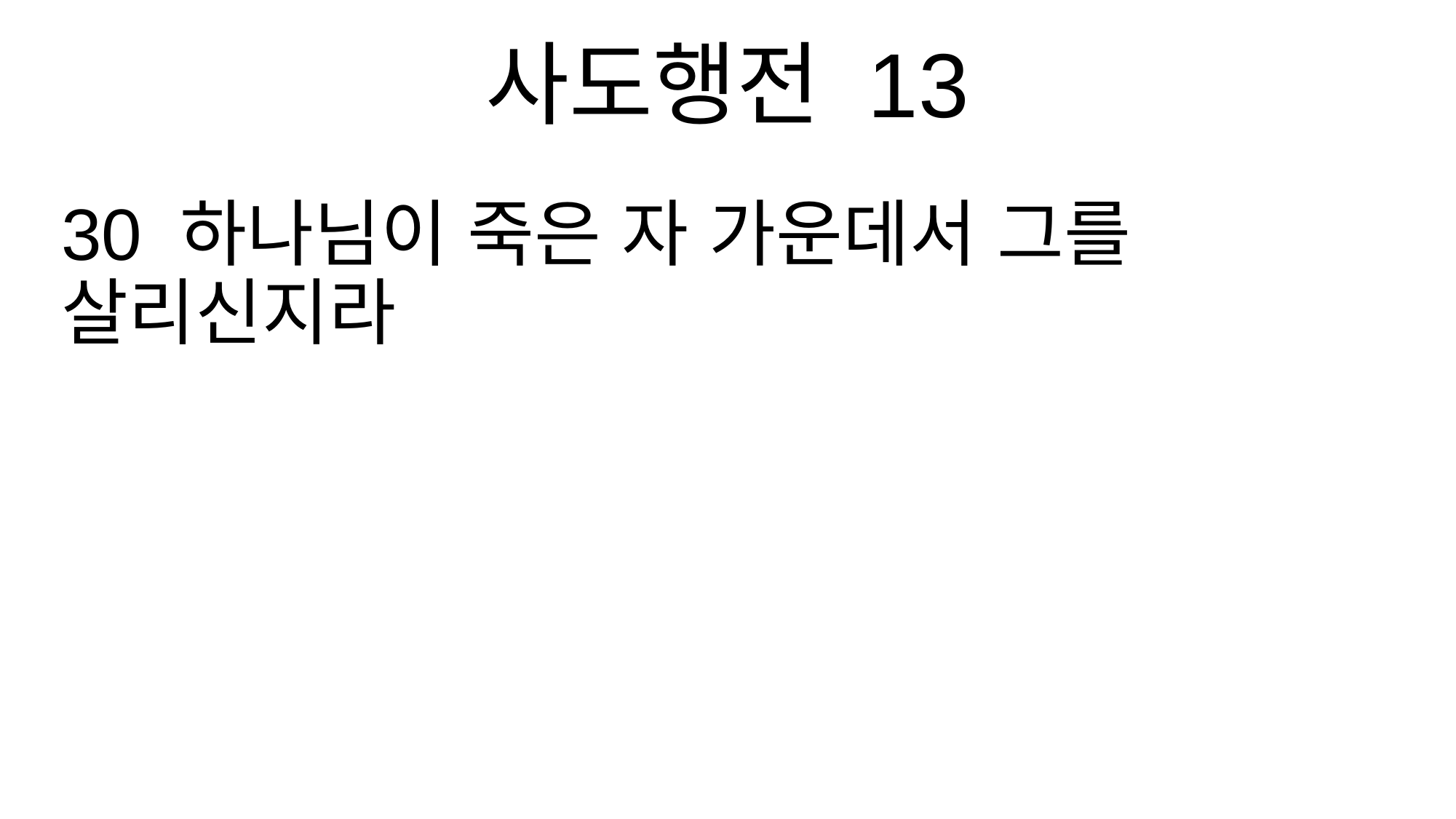

사도행전 13
30 하나님이 죽은 자 가운데서 그를 살리신지라